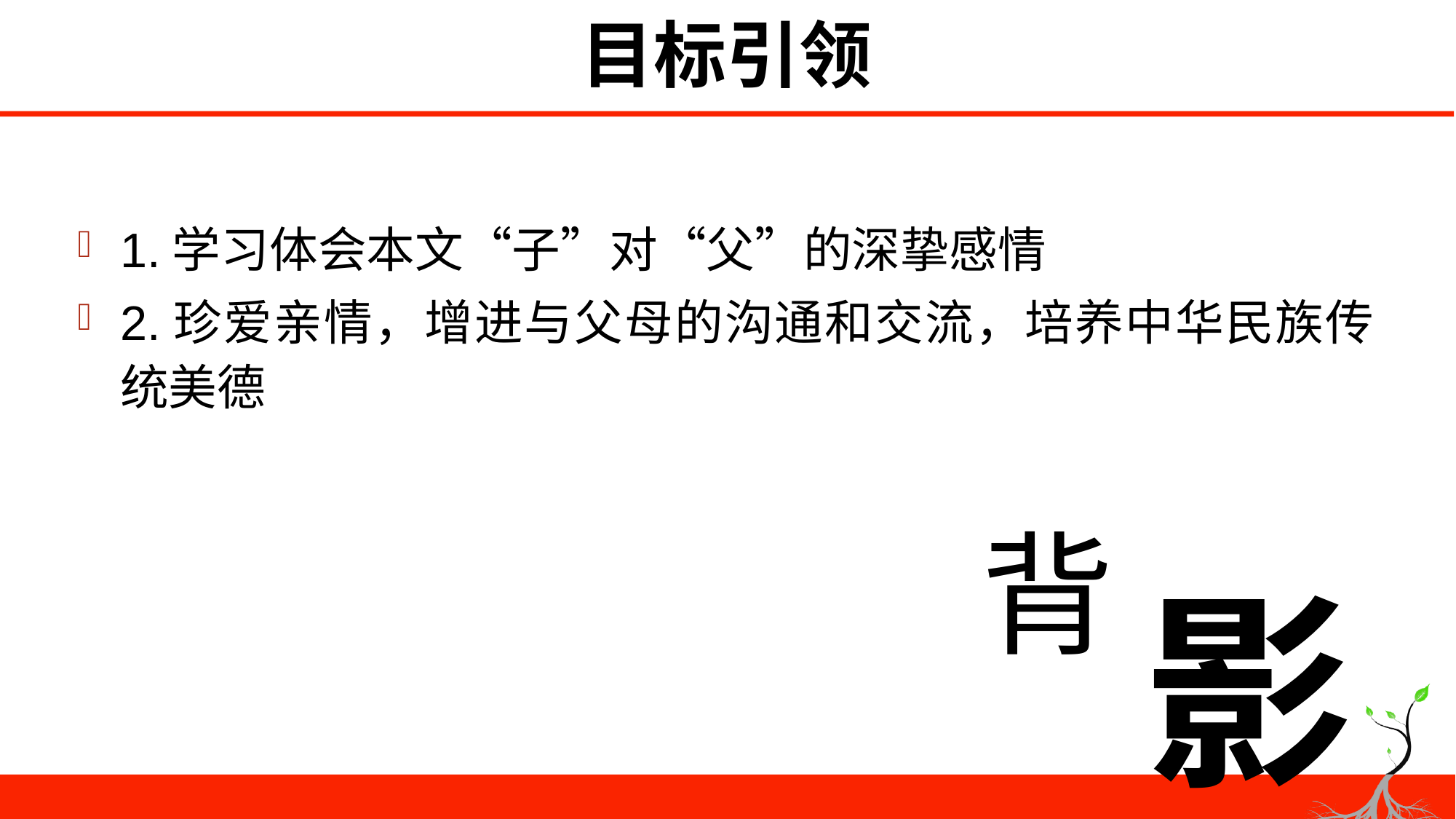

# 目标引领
1.学习体会本文“子”对“父”的深挚感情
2.珍爱亲情，增进与父母的沟通和交流，培养中华民族传统美德
背
影